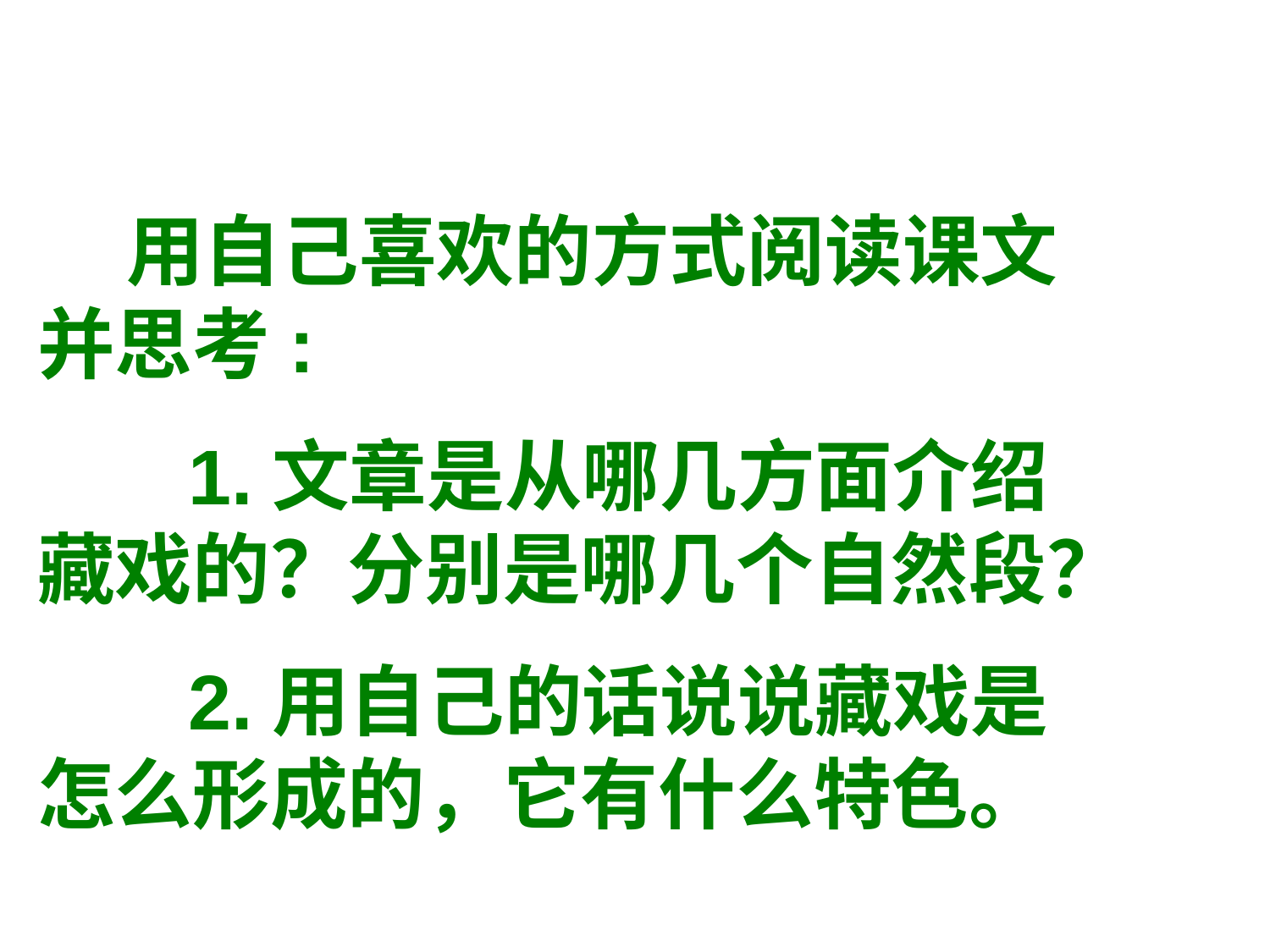

用自己喜欢的方式阅读课文并思考:
       1.文章是从哪几方面介绍藏戏的？分别是哪几个自然段？
       2.用自己的话说说藏戏是怎么形成的，它有什么特色。